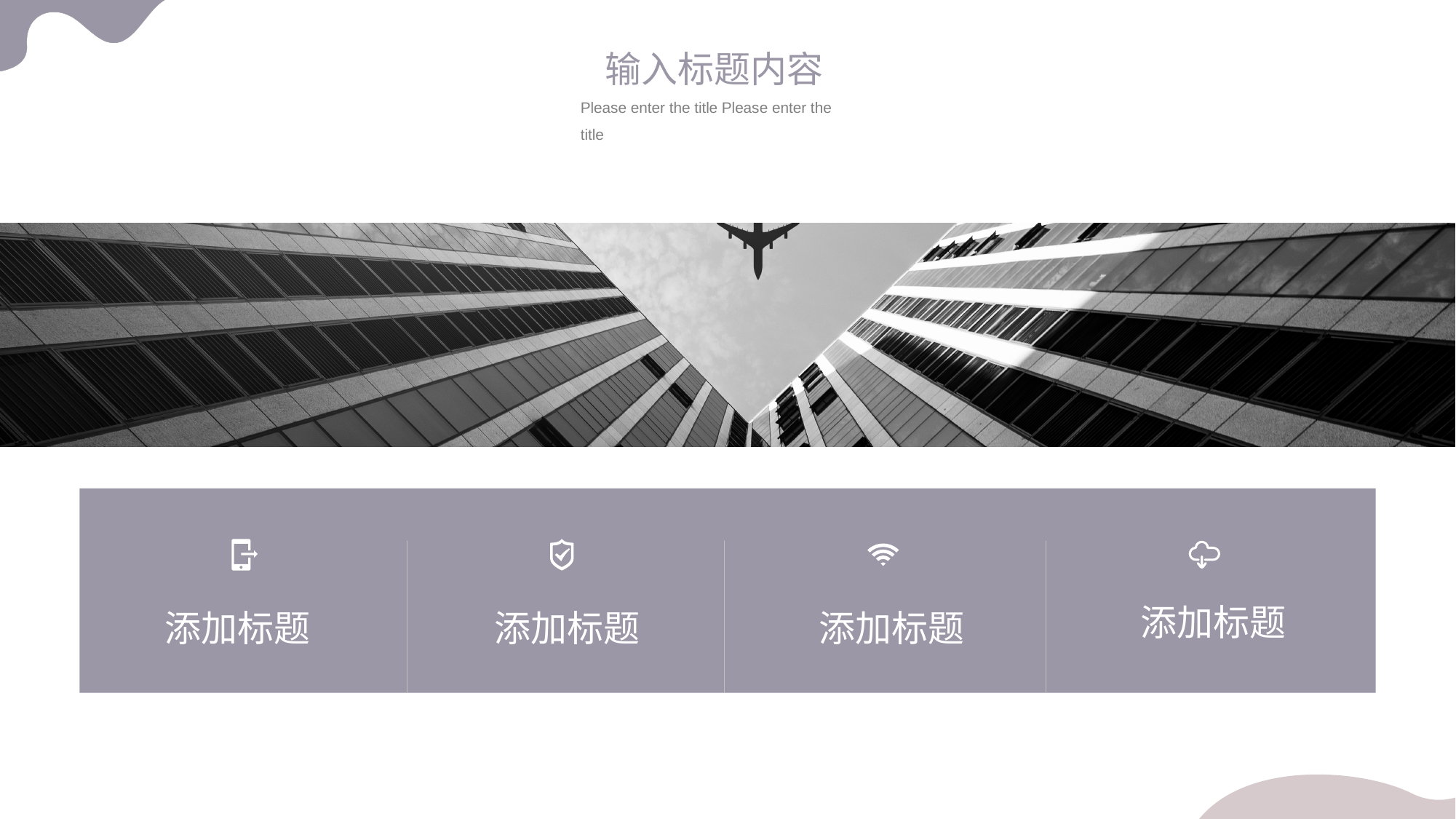

输入标题内容
Please enter the title Please enter the title

添加标题
添加标题
添加标题
添加标题